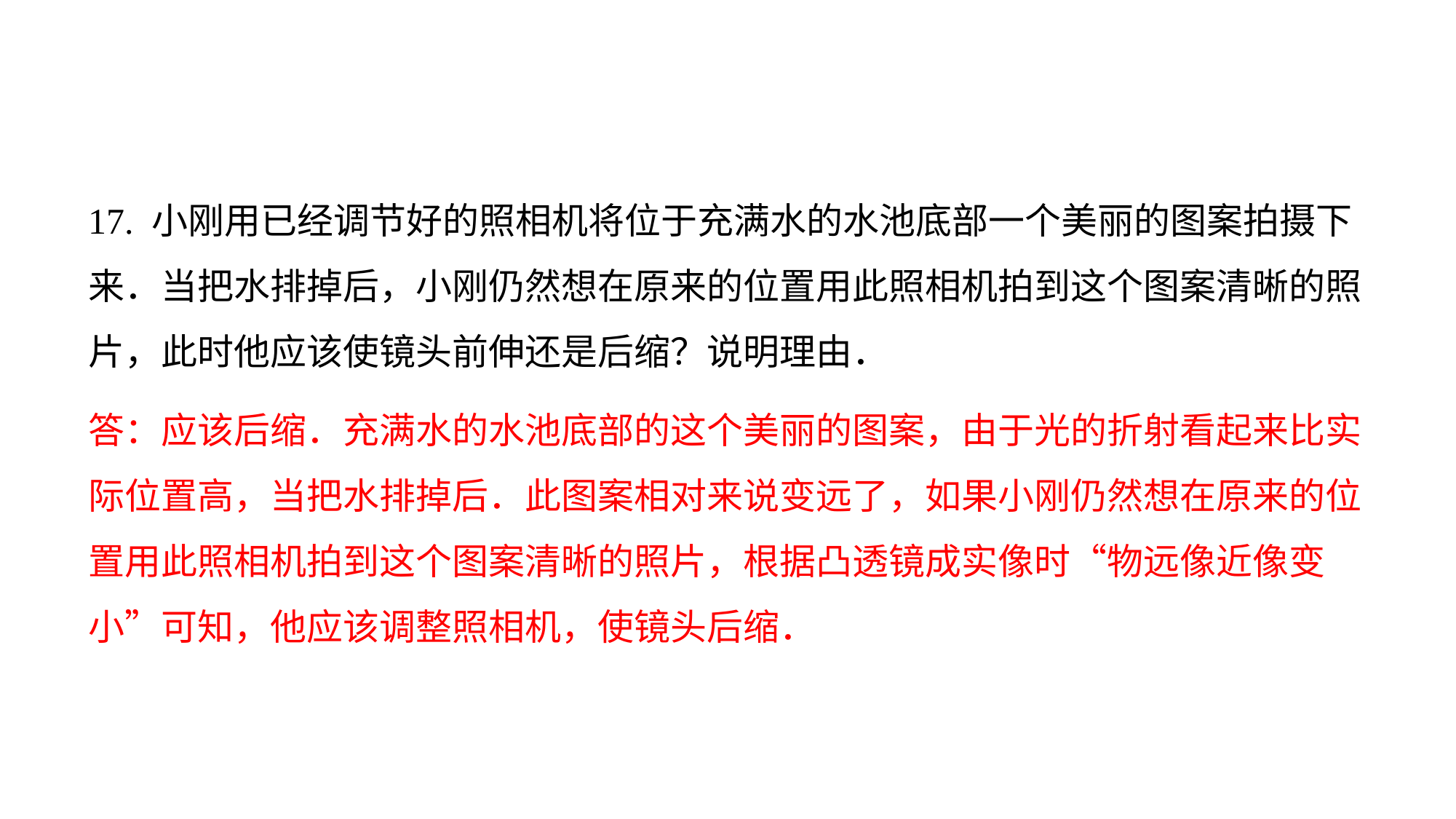

17. 小刚用已经调节好的照相机将位于充满水的水池底部一个美丽的图案拍摄下来．当把水排掉后，小刚仍然想在原来的位置用此照相机拍到这个图案清晰的照片，此时他应该使镜头前伸还是后缩？说明理由．
答：应该后缩．充满水的水池底部的这个美丽的图案，由于光的折射看起来比实际位置高，当把水排掉后．此图案相对来说变远了，如果小刚仍然想在原来的位置用此照相机拍到这个图案清晰的照片，根据凸透镜成实像时“物远像近像变小”可知，他应该调整照相机，使镜头后缩．